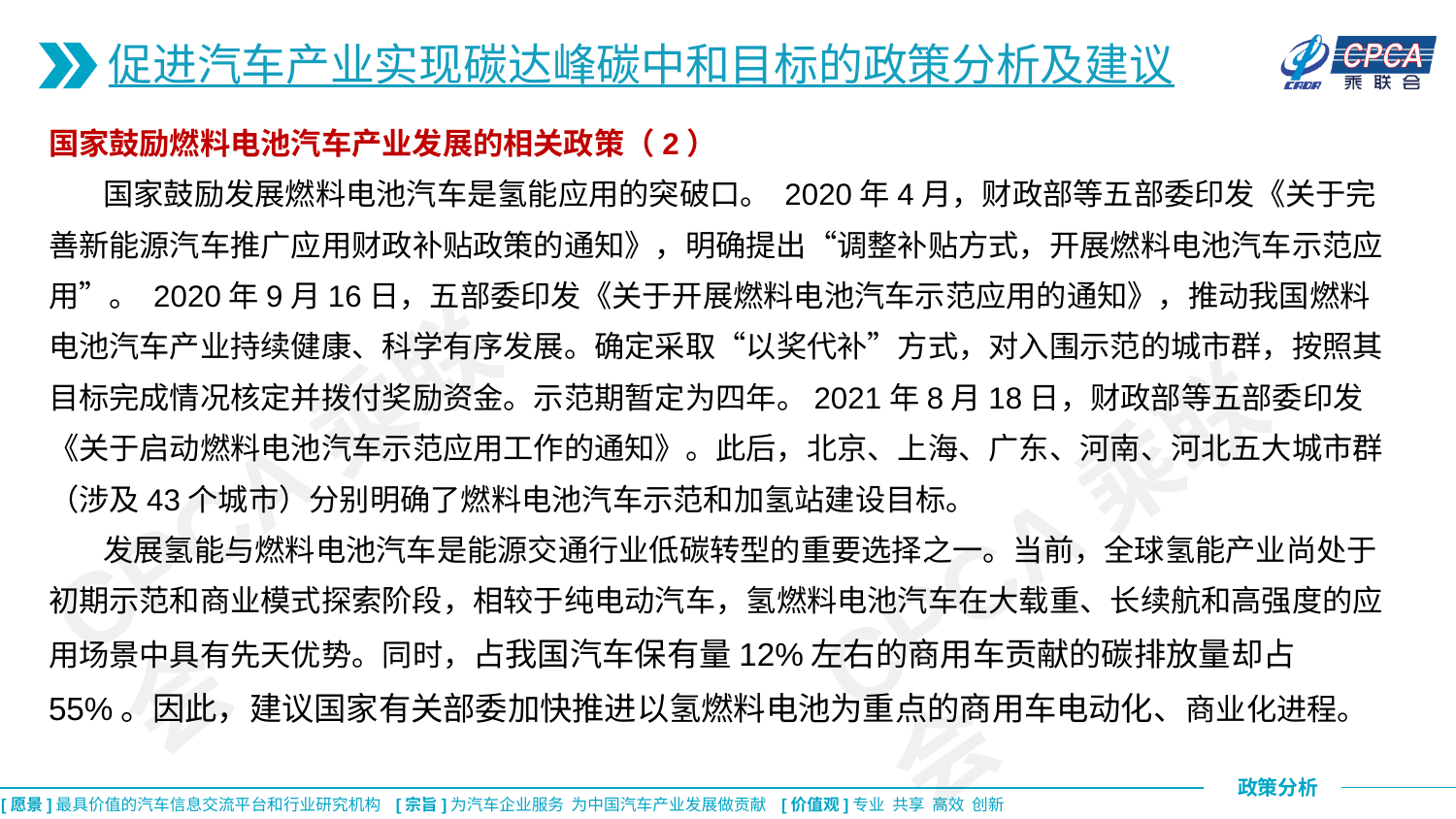

促进汽车产业实现碳达峰碳中和目标的政策分析及建议
国家鼓励燃料电池汽车产业发展的相关政策（2）
       国家鼓励发展燃料电池汽车是氢能应用的突破口。 2020年4月，财政部等五部委印发《关于完善新能源汽车推广应用财政补贴政策的通知》，明确提出“调整补贴方式，开展燃料电池汽车示范应用”。 2020年9月16日，五部委印发《关于开展燃料电池汽车示范应用的通知》，推动我国燃料电池汽车产业持续健康、科学有序发展。确定采取“以奖代补”方式，对入围示范的城市群，按照其目标完成情况核定并拨付奖励资金。示范期暂定为四年。2021年8月18日，财政部等五部委印发《关于启动燃料电池汽车示范应用工作的通知》。此后，北京、上海、广东、河南、河北五大城市群（涉及43个城市）分别明确了燃料电池汽车示范和加氢站建设目标。
       发展氢能与燃料电池汽车是能源交通行业低碳转型的重要选择之一。当前，全球氢能产业尚处于初期示范和商业模式探索阶段，相较于纯电动汽车，氢燃料电池汽车在大载重、长续航和高强度的应用场景中具有先天优势。同时，占我国汽车保有量12%左右的商用车贡献的碳排放量却占55%。因此，建议国家有关部委加快推进以氢燃料电池为重点的商用车电动化、商业化进程。
CPCA乘联会
CPCA乘联会